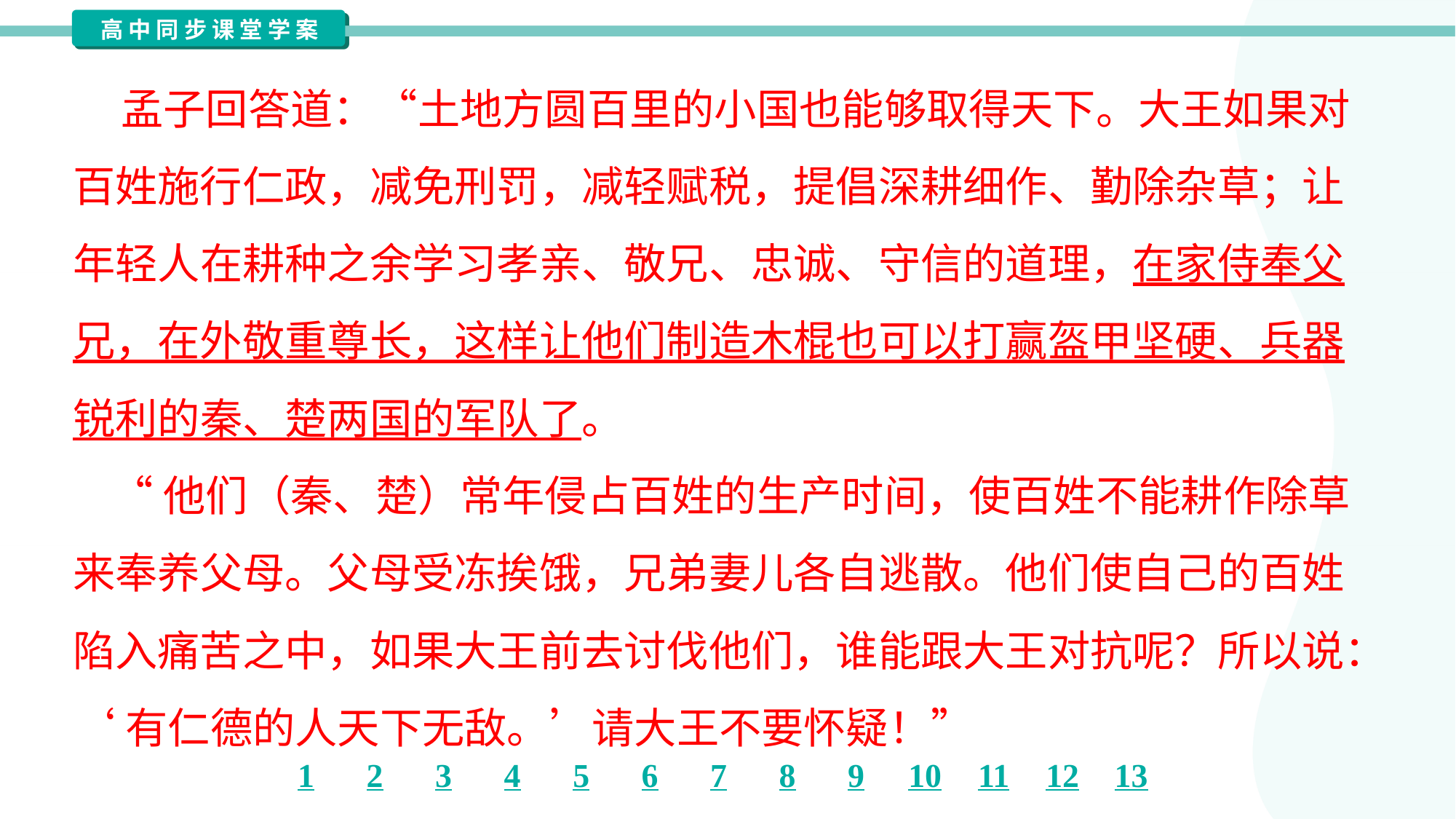

孟子回答道：“土地方圆百里的小国也能够取得天下。大王如果对
百姓施行仁政，减免刑罚，减轻赋税，提倡深耕细作、勤除杂草；让
年轻人在耕种之余学习孝亲、敬兄、忠诚、守信的道理，在家侍奉父
兄，在外敬重尊长，这样让他们制造木棍也可以打赢盔甲坚硬、兵器
锐利的秦、楚两国的军队了。
    “他们（秦、楚）常年侵占百姓的生产时间，使百姓不能耕作除草
来奉养父母。父母受冻挨饿，兄弟妻儿各自逃散。他们使自己的百姓
陷入痛苦之中，如果大王前去讨伐他们，谁能跟大王对抗呢？所以说：
‘有仁德的人天下无敌。’请大王不要怀疑！”